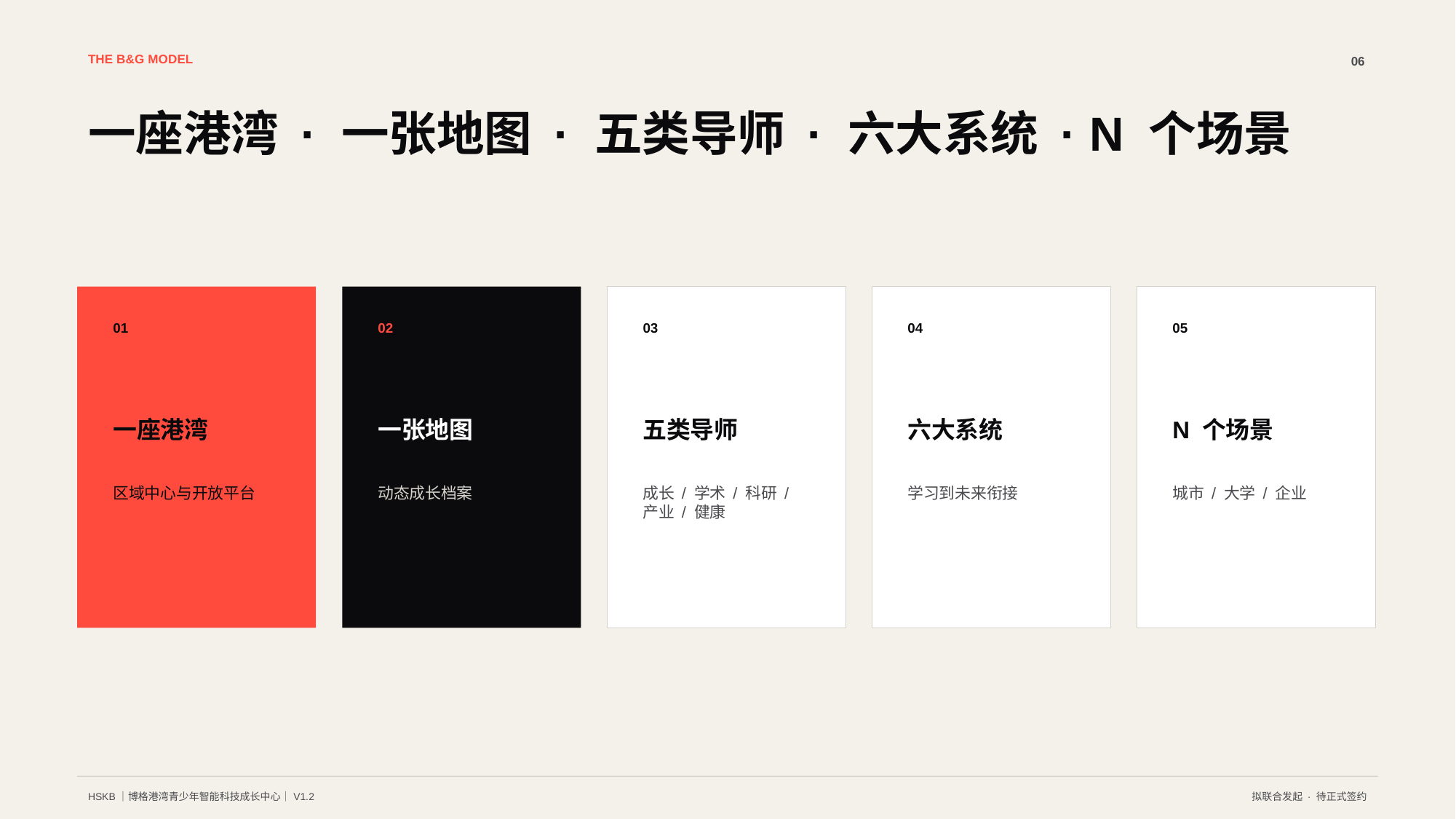

THE B&G MODEL
06
一座港湾 · 一张地图 · 五类导师 · 六大系统 · N 个场景

01
02
03
04
05
一座港湾
一张地图
五类导师
六大系统
N 个场景
区域中心与开放平台
动态成长档案
成长 / 学术 / 科研 / 产业 / 健康
学习到未来衔接
城市 / 大学 / 企业

HSKB｜博格港湾青少年智能科技成长中心｜V1.2
拟联合发起 · 待正式签约